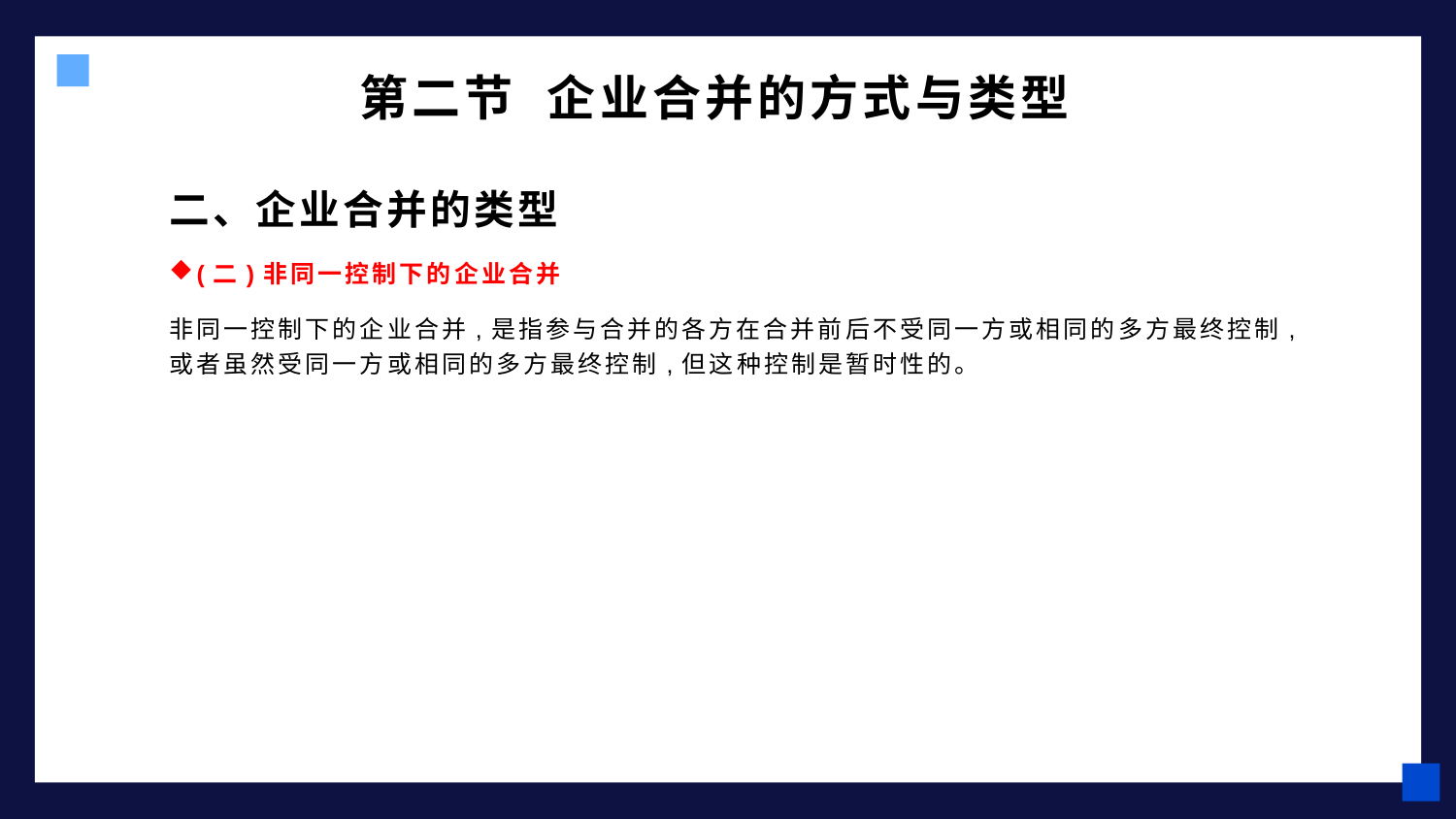

# 第二节  企业合并的方式与类型
二、企业合并的类型
(二)非同一控制下的企业合并
非同一控制下的企业合并,是指参与合并的各方在合并前后不受同一方或相同的多方最终控制,或者虽然受同一方或相同的多方最终控制,但这种控制是暂时性的。